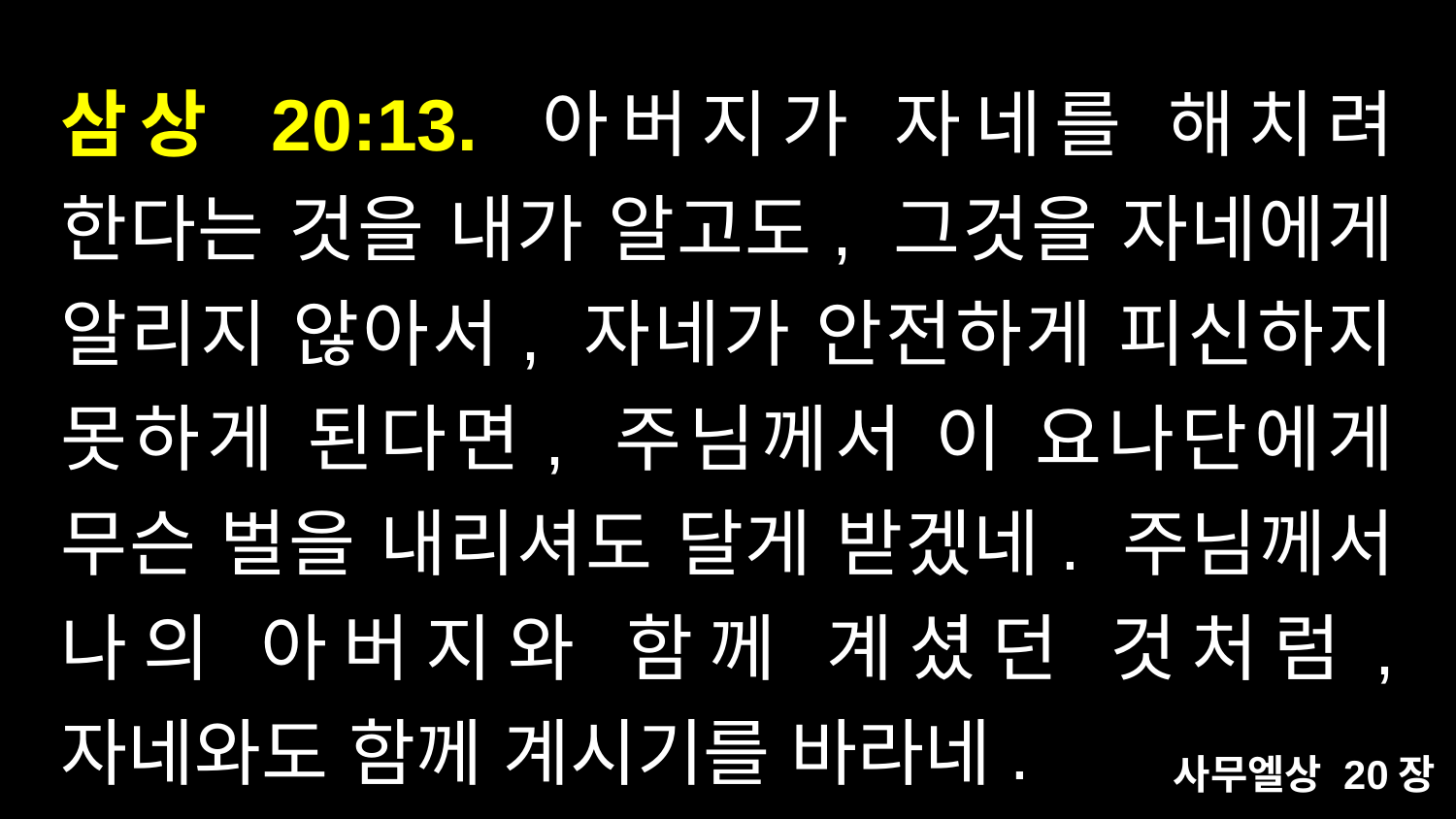

# 삼상 20:13. 아버지가 자네를 해치려 한다는 것을 내가 알고도, 그것을 자네에게 알리지 않아서, 자네가 안전하게 피신하지 못하게 된다면, 주님께서 이 요나단에게 무슨 벌을 내리셔도 달게 받겠네. 주님께서 나의 아버지와 함께 계셨던 것처럼, 자네와도 함께 계시기를 바라네.
사무엘상 20장